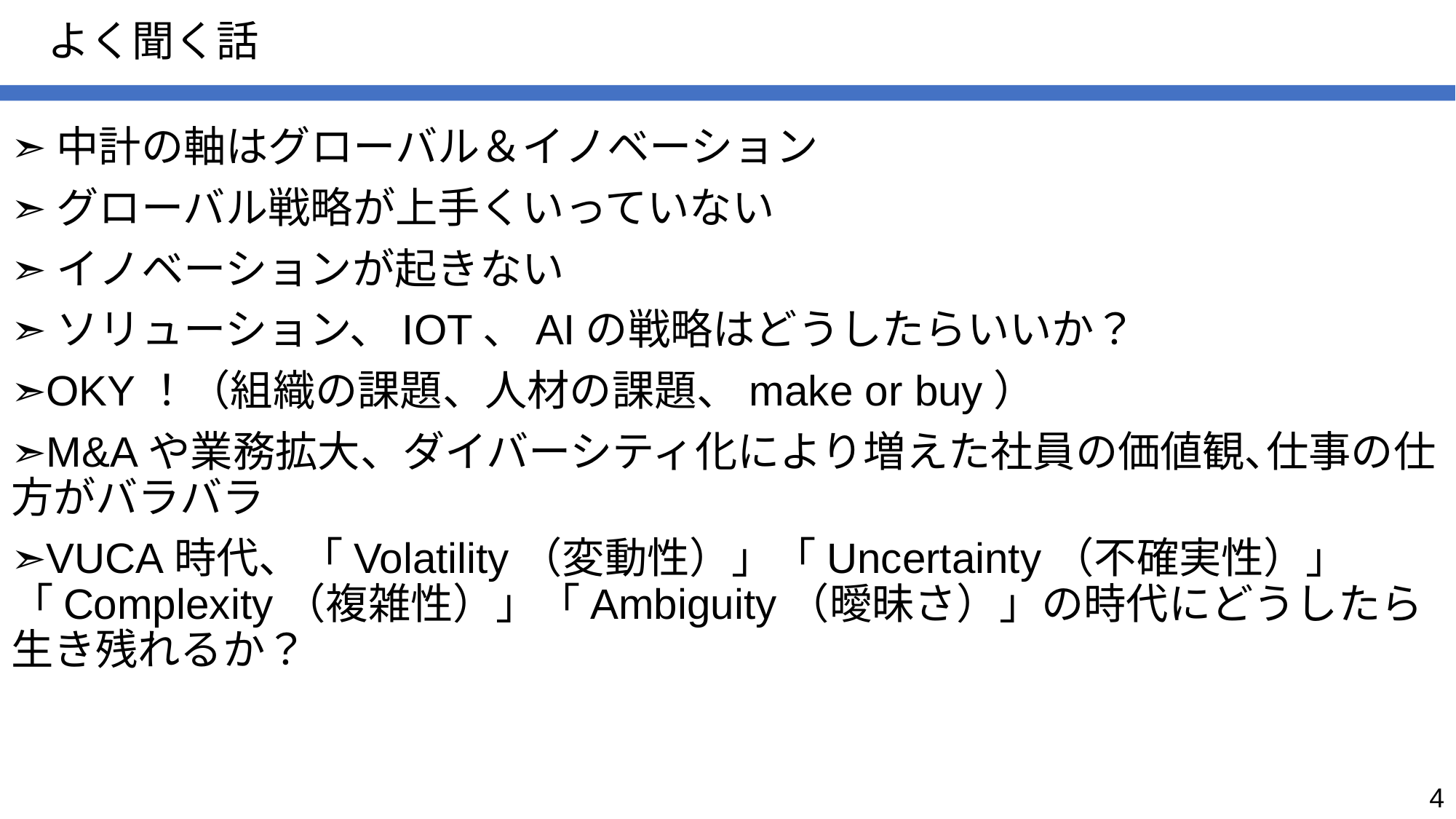

# よく聞く話
➣中計の軸はグローバル＆イノベーション
➣グローバル戦略が上手くいっていない
➣イノベーションが起きない
➣ソリューション、IOT、AIの戦略はどうしたらいいか？
➣OKY！（組織の課題、人材の課題、make or buy）
➣M&Aや業務拡大、ダイバーシティ化により増えた社員の価値観､仕事の仕方がバラバラ
➣VUCA時代、「Volatility（変動性）」「Uncertainty（不確実性）」「Complexity（複雑性）」「Ambiguity（曖昧さ）」の時代にどうしたら生き残れるか？

4